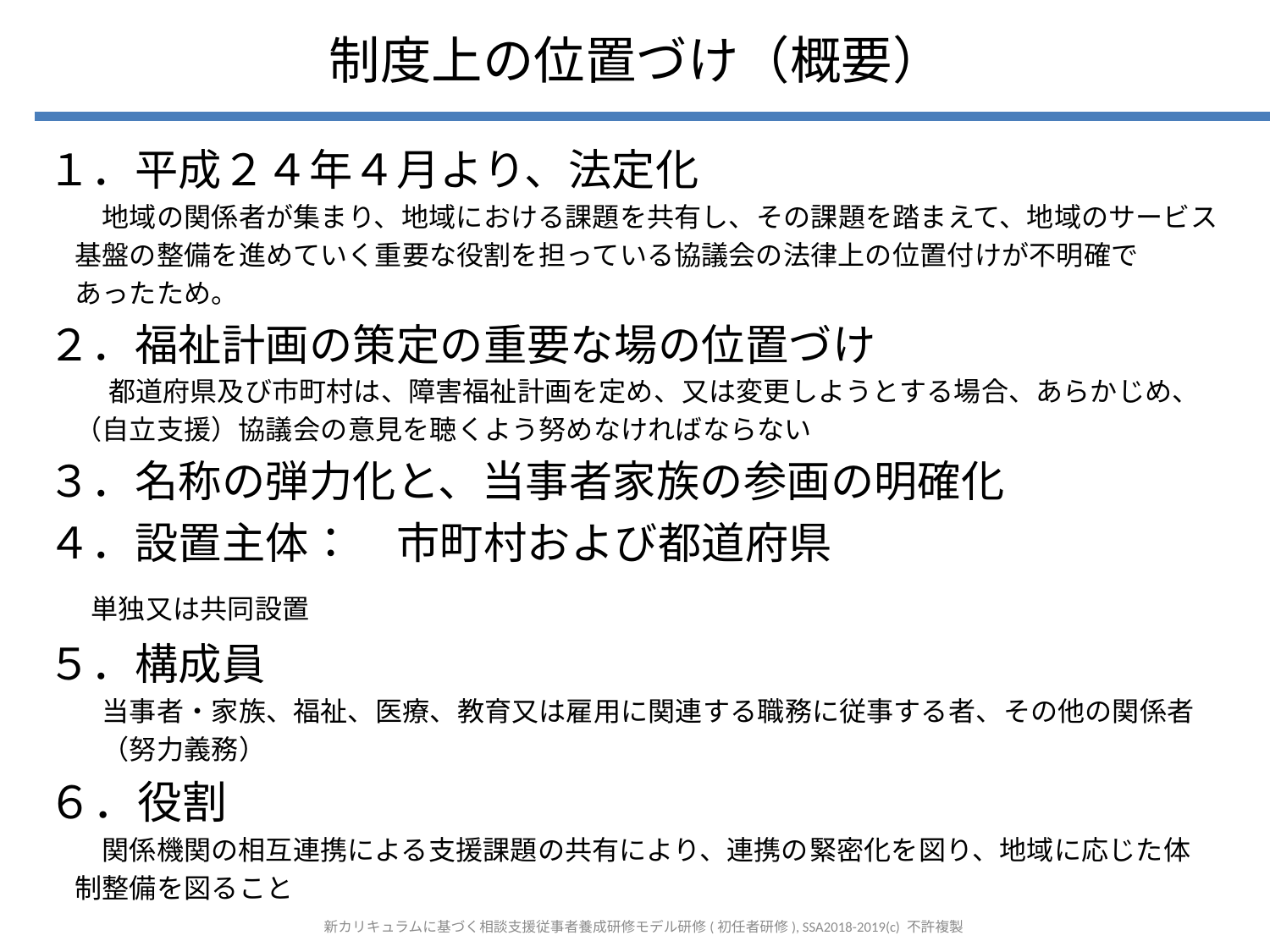

# 制度上の位置づけ（概要）
１．平成２４年４月より、法定化
　　地域の関係者が集まり、地域における課題を共有し、その課題を踏まえて、地域のサービス
　基盤の整備を進めていく重要な役割を担っている協議会の法律上の位置付けが不明確で
　あったため。
２．福祉計画の策定の重要な場の位置づけ
　 　都道府県及び市町村は、障害福祉計画を定め、又は変更しようとする場合、あらかじめ、
　（自立支援）協議会の意見を聴くよう努めなければならない
３．名称の弾力化と、当事者家族の参画の明確化
４．設置主体：　市町村および都道府県
　単独又は共同設置
５．構成員
　　当事者・家族、福祉、医療、教育又は雇用に関連する職務に従事する者、その他の関係者
　　（努力義務）
６．役割
　　関係機関の相互連携による支援課題の共有により、連携の緊密化を図り、地域に応じた体
　制整備を図ること

新カリキュラムに基づく相談支援従事者養成研修モデル研修(初任者研修), SSA2018-2019(c) 不許複製